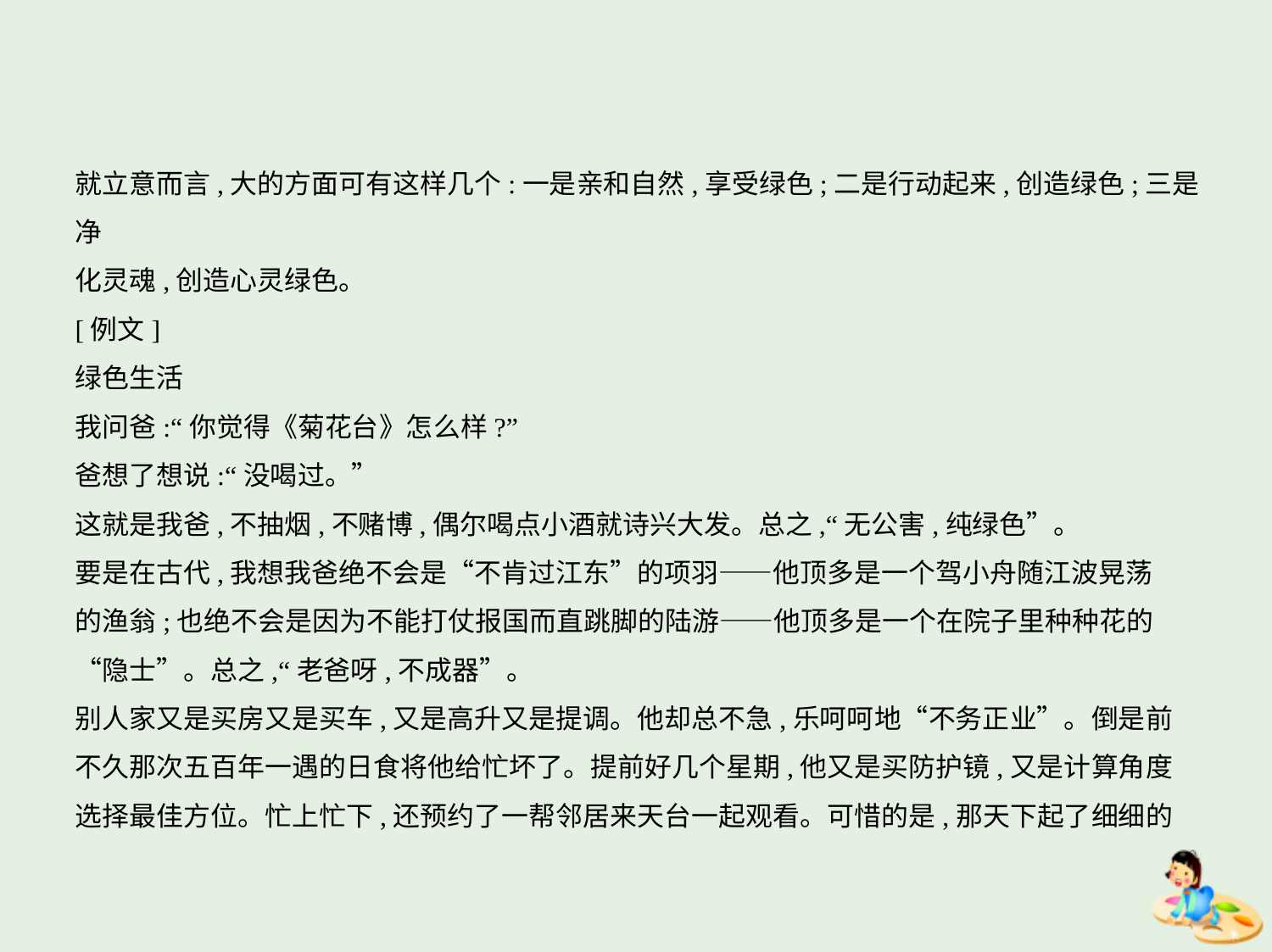

就立意而言,大的方面可有这样几个:一是亲和自然,享受绿色;二是行动起来,创造绿色;三是净
化灵魂,创造心灵绿色。
[例文]
绿色生活
我问爸:“你觉得《菊花台》怎么样?”
爸想了想说:“没喝过。”
这就是我爸,不抽烟,不赌博,偶尔喝点小酒就诗兴大发。总之,“无公害,纯绿色”。
要是在古代,我想我爸绝不会是“不肯过江东”的项羽——他顶多是一个驾小舟随江波晃荡
的渔翁;也绝不会是因为不能打仗报国而直跳脚的陆游——他顶多是一个在院子里种种花的
“隐士”。总之,“老爸呀,不成器”。
别人家又是买房又是买车,又是高升又是提调。他却总不急,乐呵呵地“不务正业”。倒是前
不久那次五百年一遇的日食将他给忙坏了。提前好几个星期,他又是买防护镜,又是计算角度
选择最佳方位。忙上忙下,还预约了一帮邻居来天台一起观看。可惜的是,那天下起了细细的